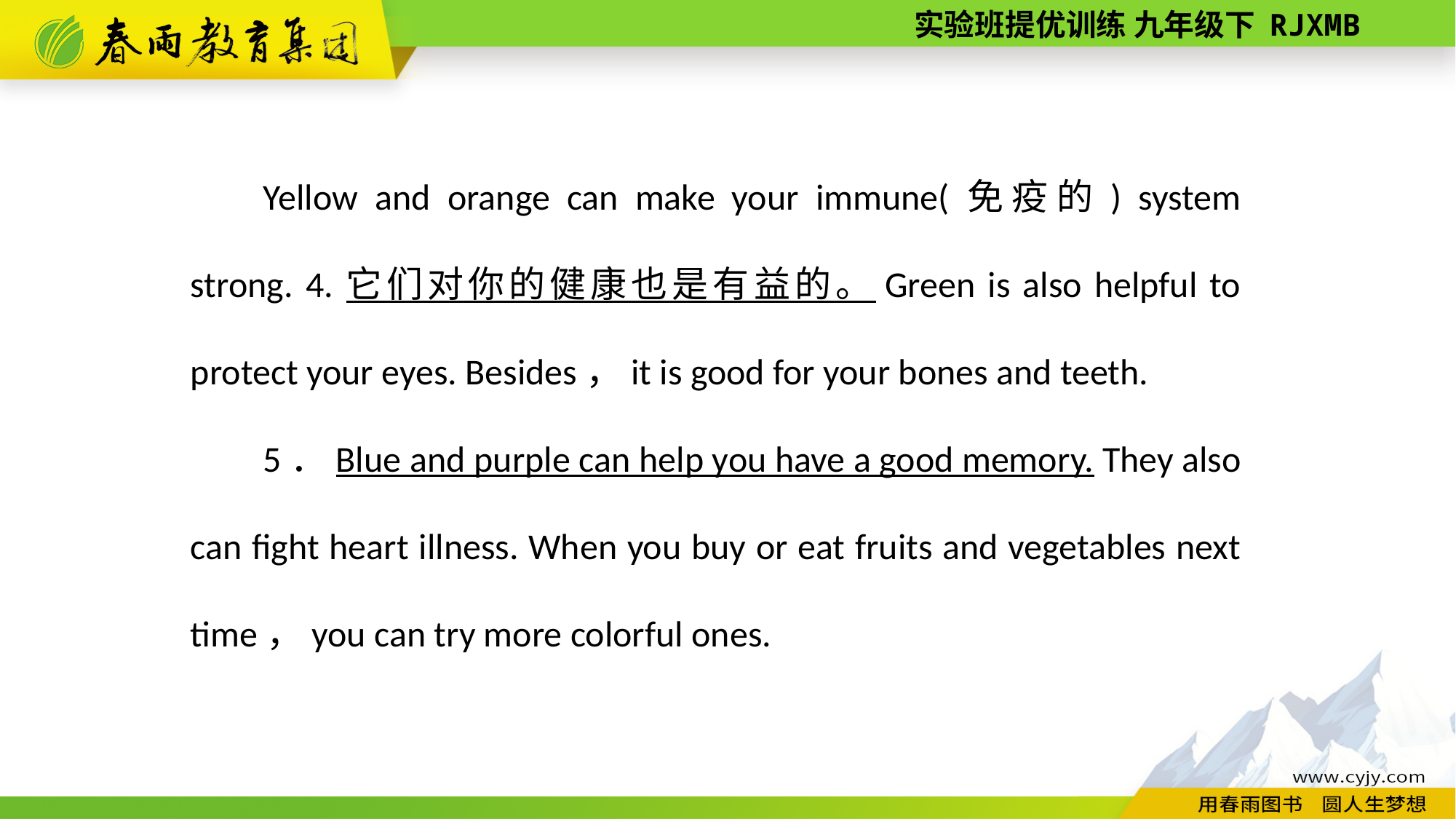

Yellow and orange can make your immune(免疫的) system strong. 4.它们对你的健康也是有益的。Green is also helpful to protect your eyes. Besides，it is good for your bones and teeth.
5．Blue and purple can help you have a good memory. They also can fight heart illness. When you buy or eat fruits and vegetables next time，you can try more colorful ones.